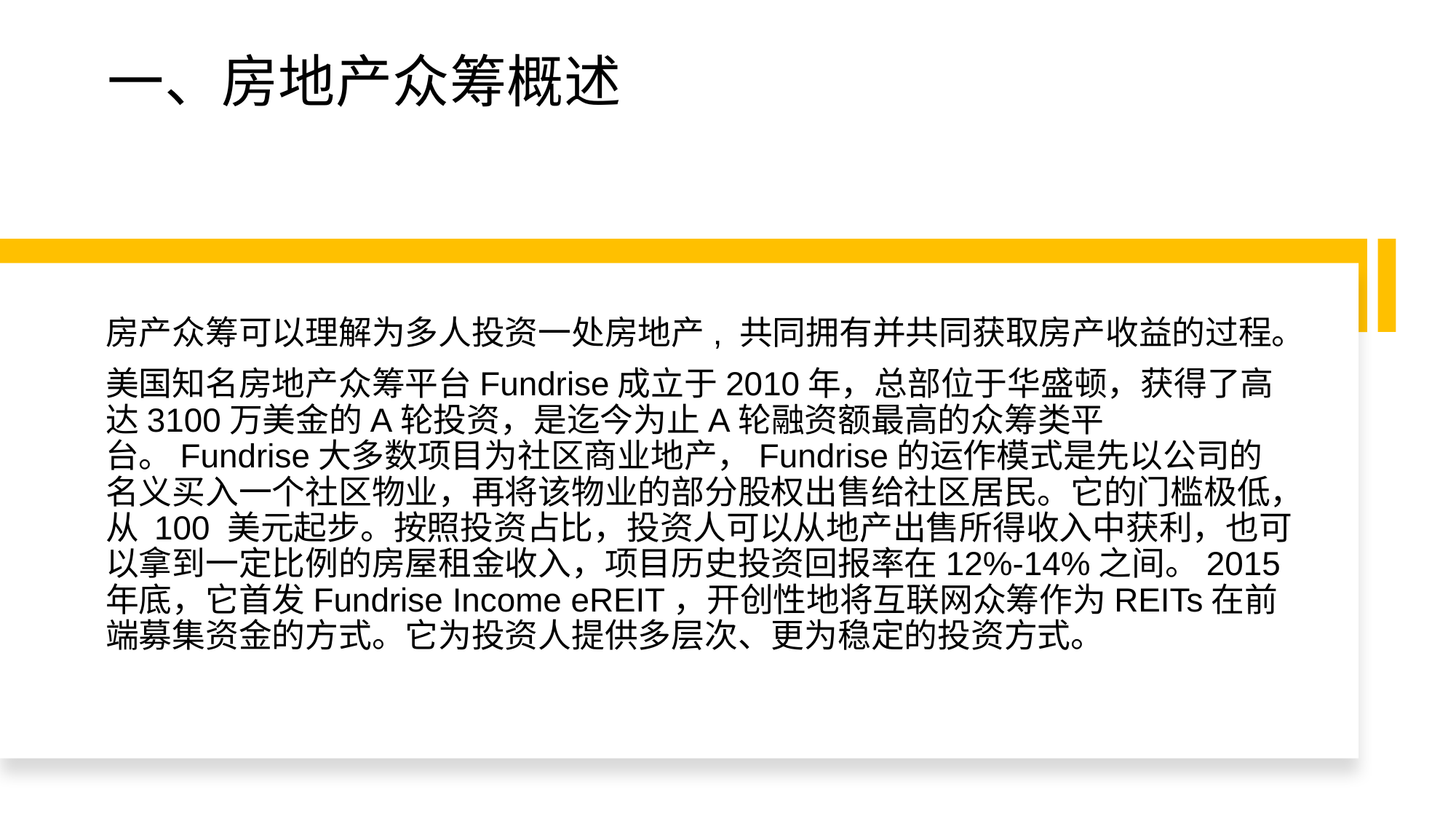

# 一、房地产众筹概述

房产众筹可以理解为多人投资一处房地产, 共同拥有并共同获取房产收益的过程。
美国知名房地产众筹平台Fundrise成立于2010年，总部位于华盛顿，获得了高达3100万美金的A轮投资，是迄今为止A轮融资额最高的众筹类平台。Fundrise大多数项目为社区商业地产，Fundrise的运作模式是先以公司的名义买入一个社区物业，再将该物业的部分股权出售给社区居民。它的门槛极低，从 100 美元起步。按照投资占比，投资人可以从地产出售所得收入中获利，也可以拿到一定比例的房屋租金收入，项目历史投资回报率在12%-14%之间。2015年底，它首发Fundrise Income eREIT，开创性地将互联网众筹作为REITs在前端募集资金的方式。它为投资人提供多层次、更为稳定的投资方式。